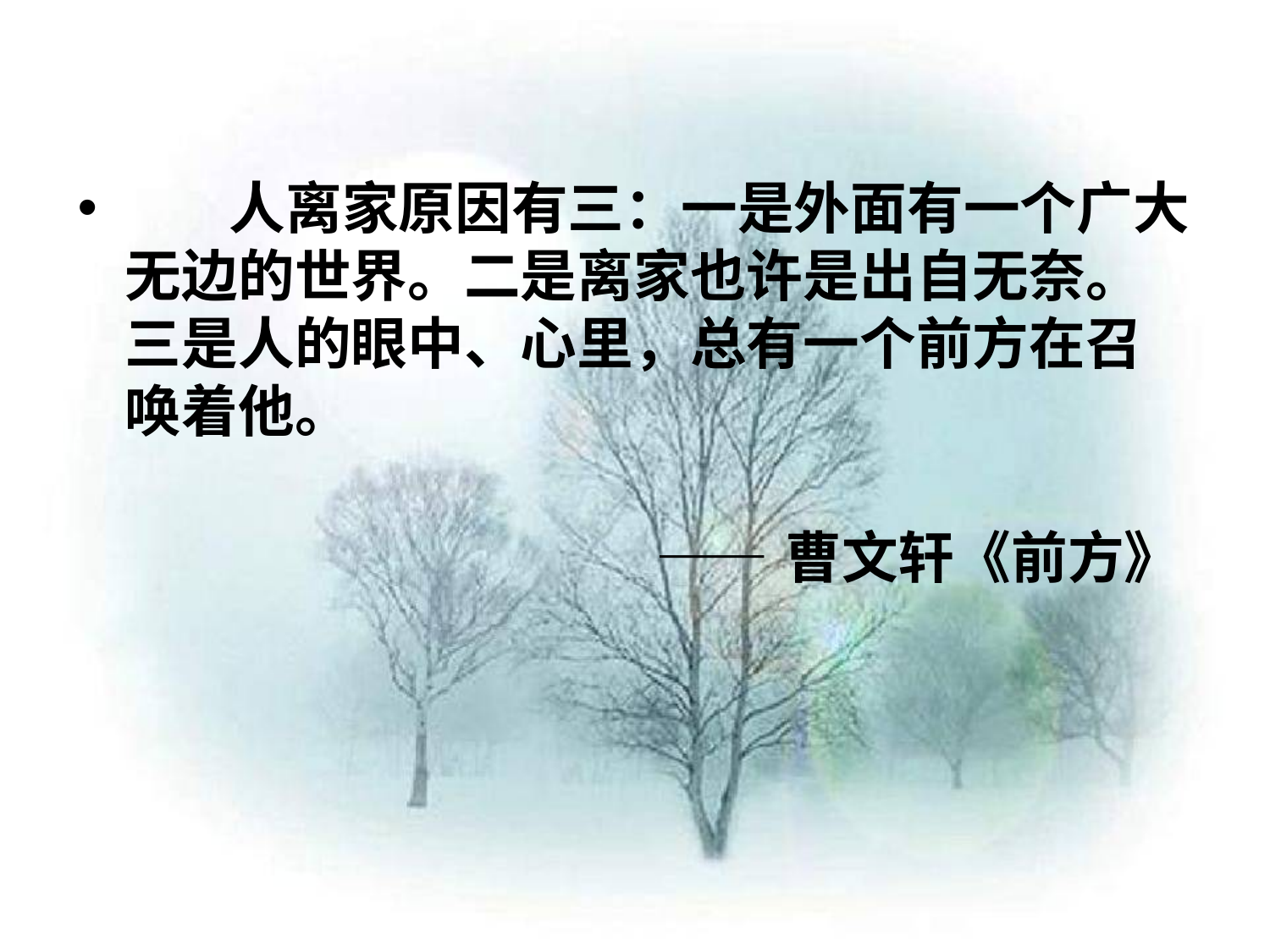

人离家原因有三：一是外面有一个广大无边的世界。二是离家也许是出自无奈。三是人的眼中、心里，总有一个前方在召唤着他。
                                             ——曹文轩《前方》